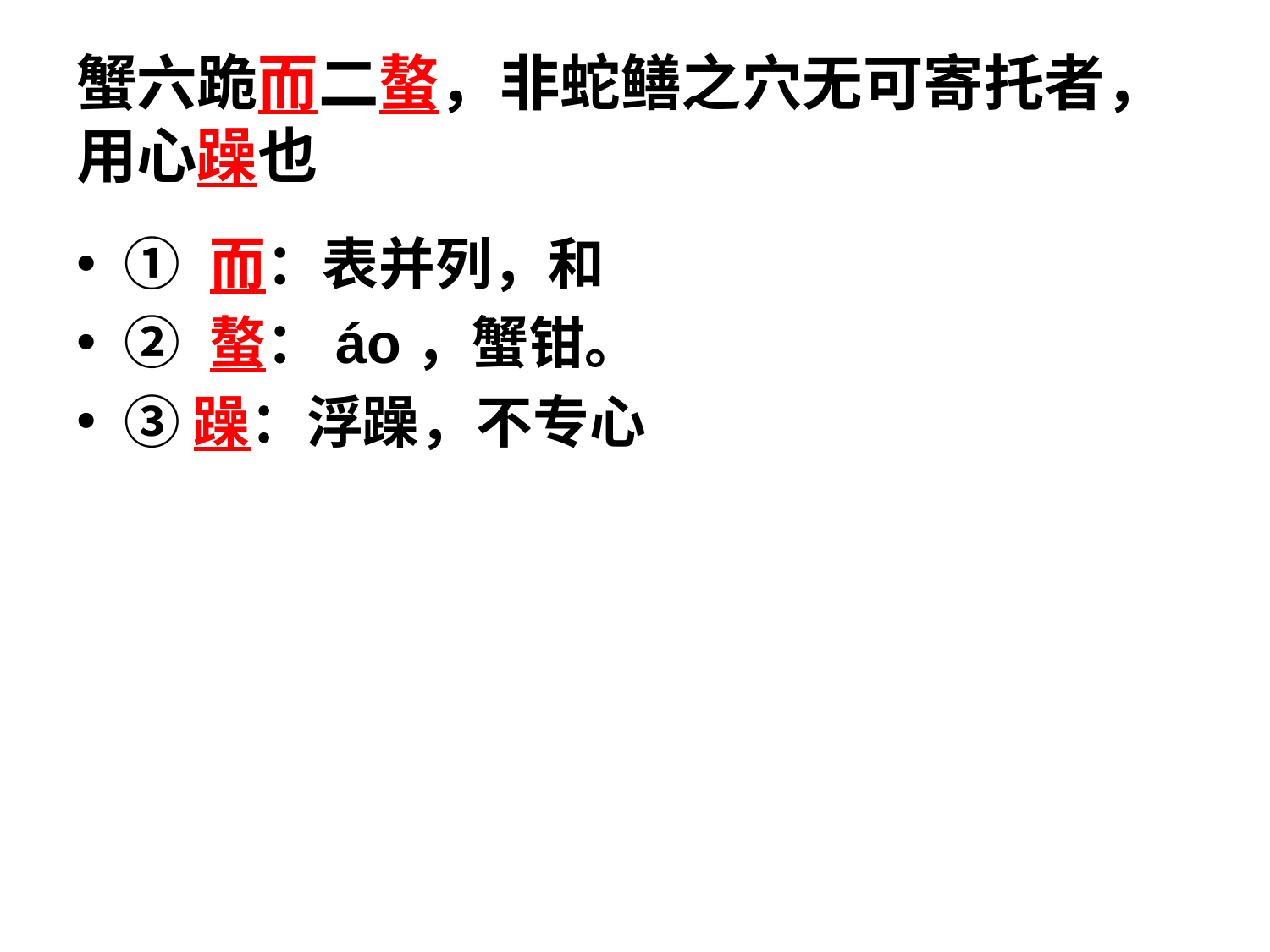

# 蟹六跪而二螯，非蛇鳝之穴无可寄托者，用心躁也
① 而：表并列，和
② 螯：áo，蟹钳。
③躁：浮躁，不专心